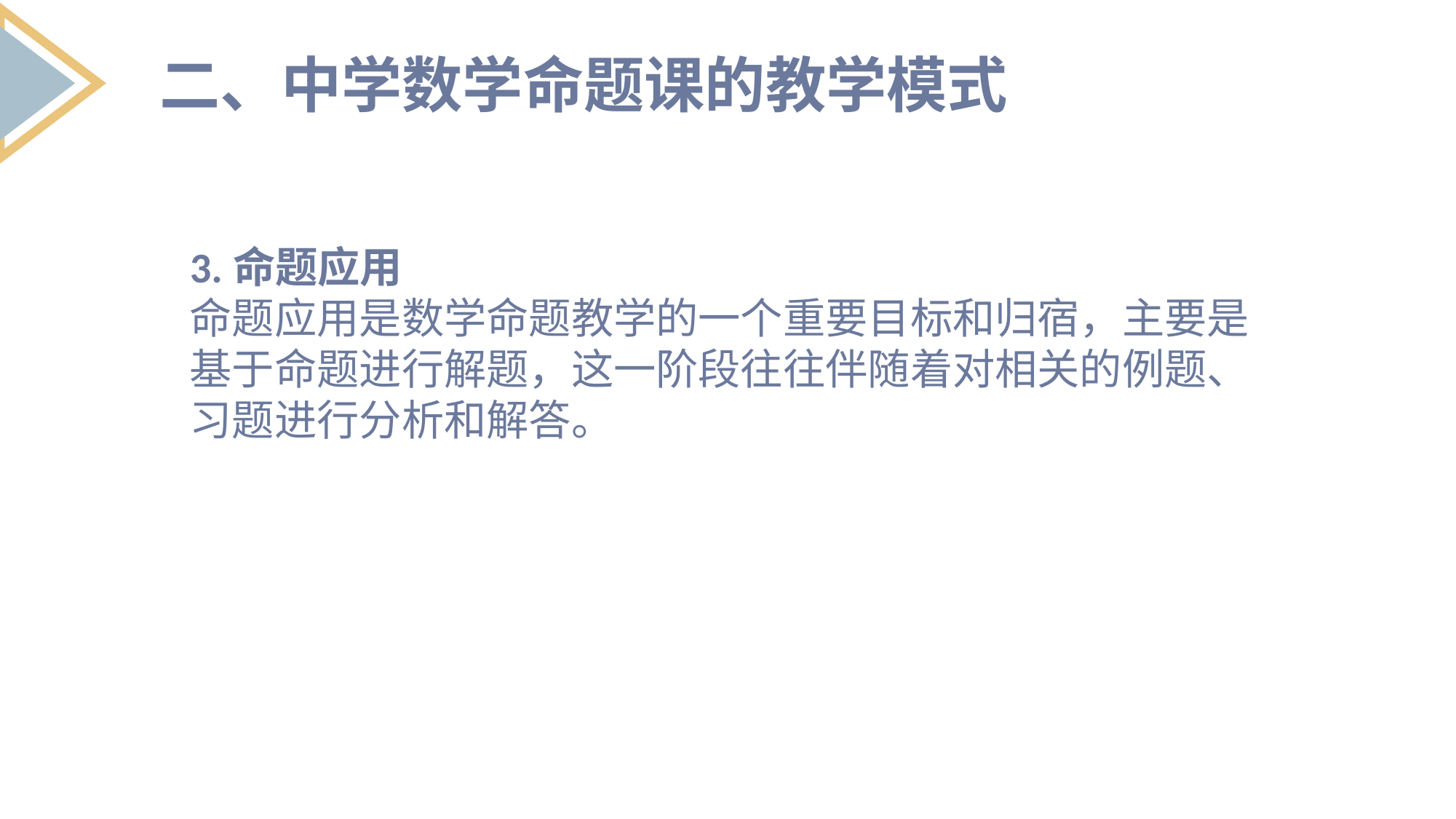

二、中学数学命题课的教学模式

3.命题应用
命题应用是数学命题教学的一个重要目标和归宿，主要是基于命题进行解题，这一阶段往往伴随着对相关的例题、习题进行分析和解答。